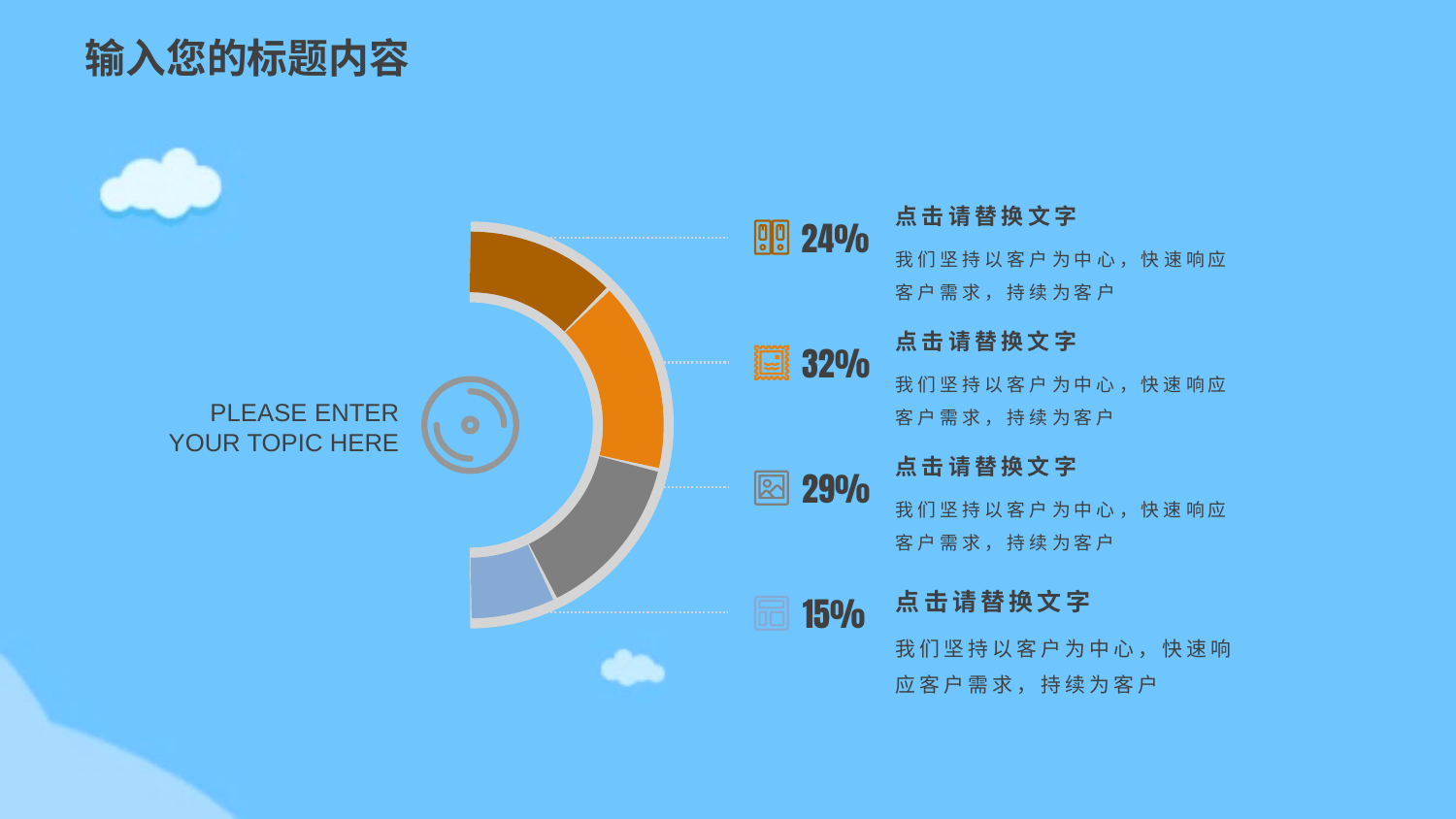

输入您的标题内容
点击请替换文字
我们坚持以客户为中心，快速响应客户需求，持续为客户
24%

点击请替换文字
我们坚持以客户为中心，快速响应客户需求，持续为客户
32%

PLEASE ENTER
YOUR TOPIC HERE
点击请替换文字
我们坚持以客户为中心，快速响应客户需求，持续为客户
29%

点击请替换文字
我们坚持以客户为中心，快速响应客户需求，持续为客户
15%